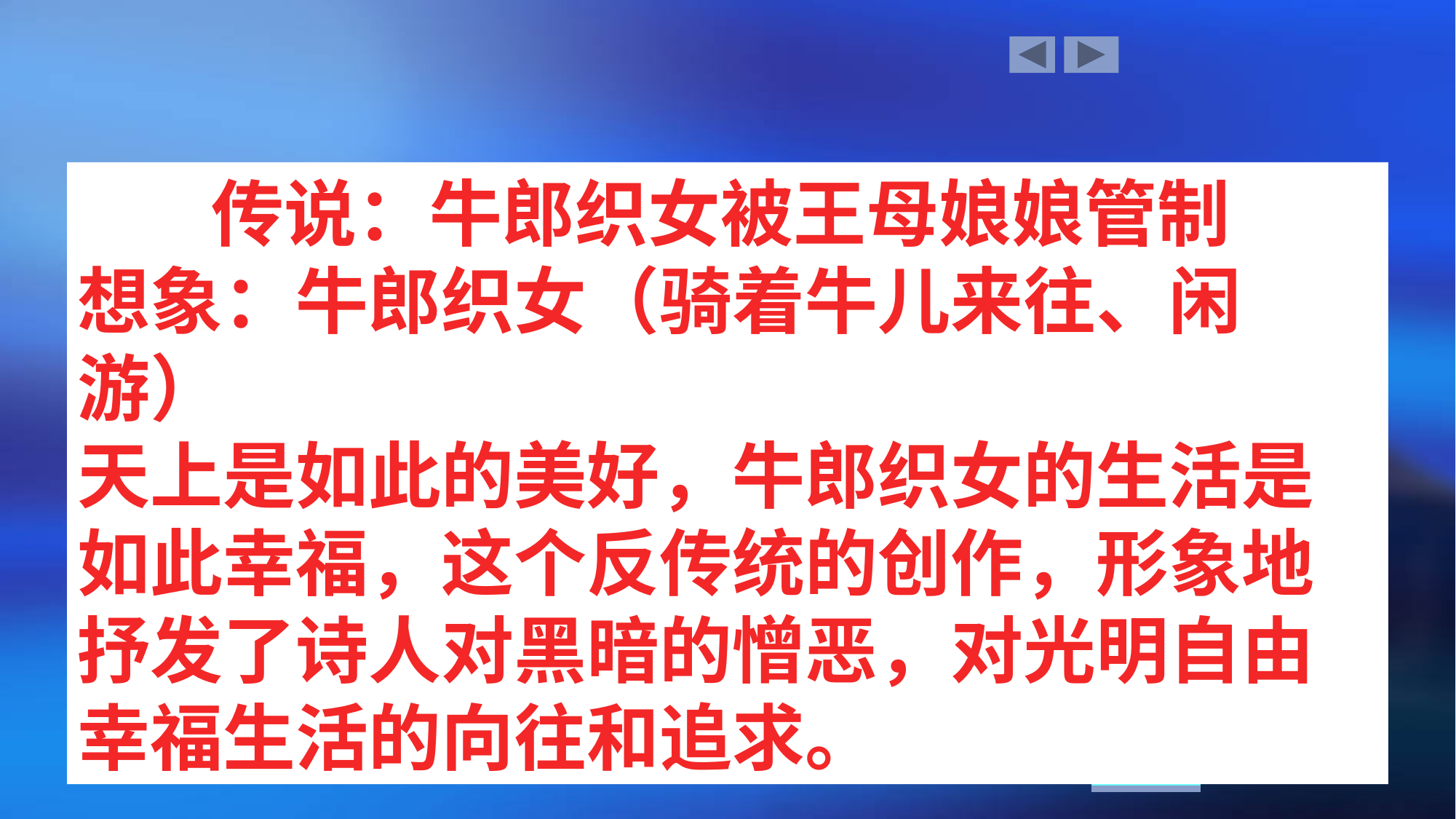

传说：牛郎织女被王母娘娘管制
想象：牛郎织女（骑着牛儿来往、闲游）
天上是如此的美好，牛郎织女的生活是如此幸福，这个反传统的创作，形象地抒发了诗人对黑暗的憎恶，对光明自由幸福生活的向往和追求。
返回目录